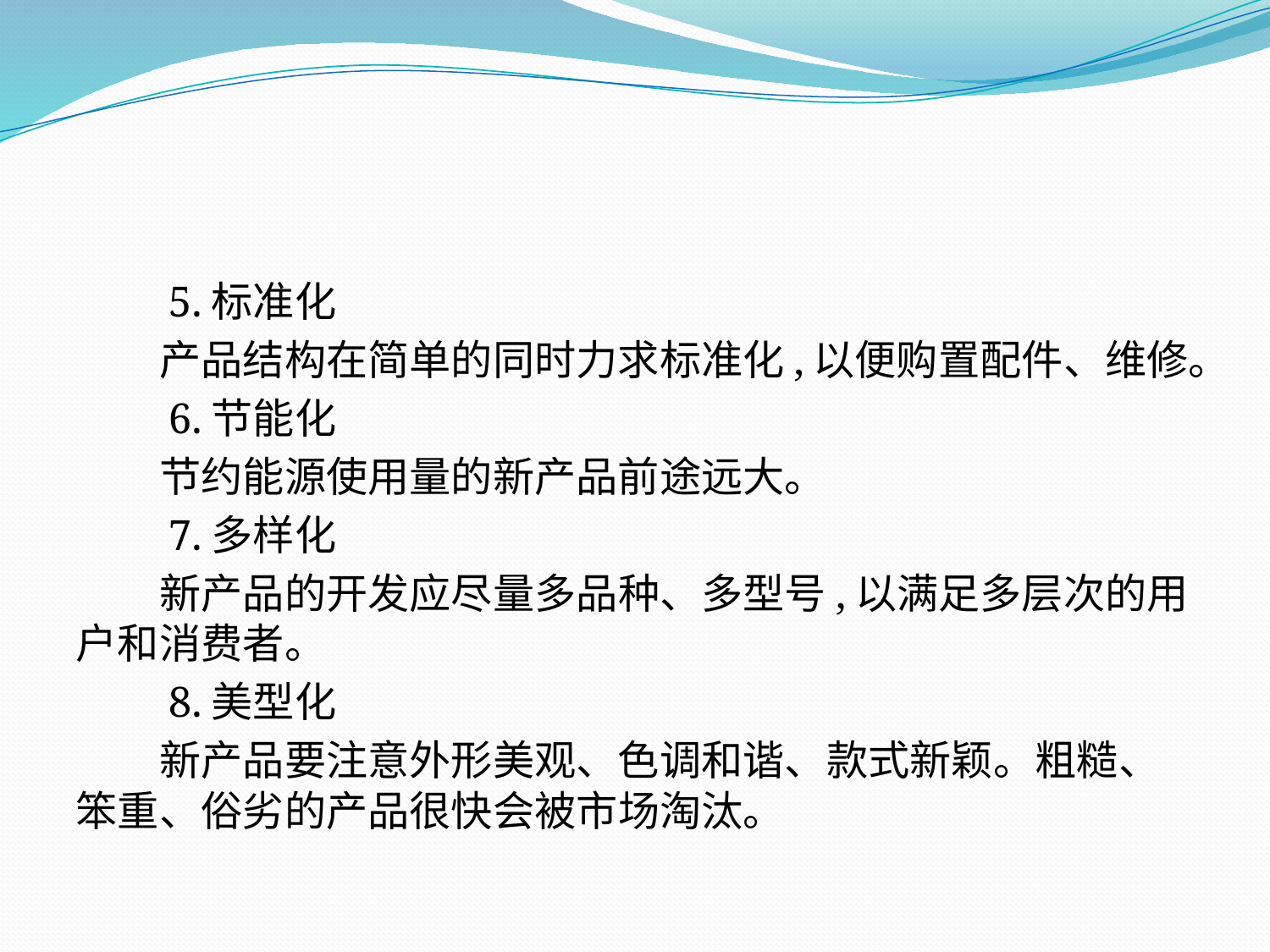

5.标准化
　　产品结构在简单的同时力求标准化,以便购置配件、维修。
　　6.节能化
　　节约能源使用量的新产品前途远大。
　　7.多样化
　　新产品的开发应尽量多品种、多型号,以满足多层次的用户和消费者。
　　8.美型化
　　新产品要注意外形美观、色调和谐、款式新颖。粗糙、笨重、俗劣的产品很快会被市场淘汰。